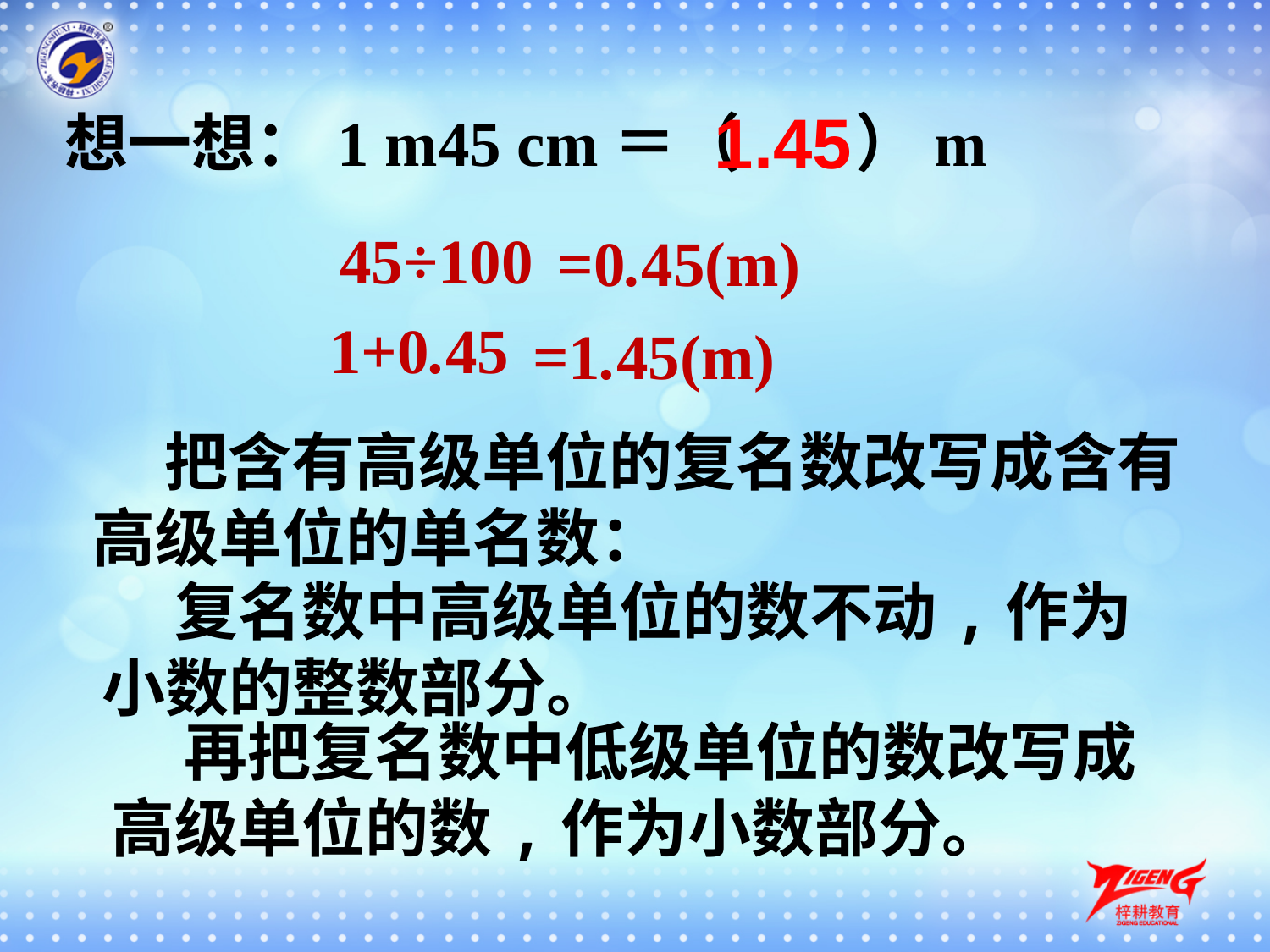

1.45
想一想：
1 m45 cm＝（        ）m
45÷100
=0.45(m)
1+0.45
=1.45(m)
    把含有高级单位的复名数改写成含有高级单位的单名数：
    复名数中高级单位的数不动,作为小数的整数部分。
    再把复名数中低级单位的数改写成高级单位的数,作为小数部分。